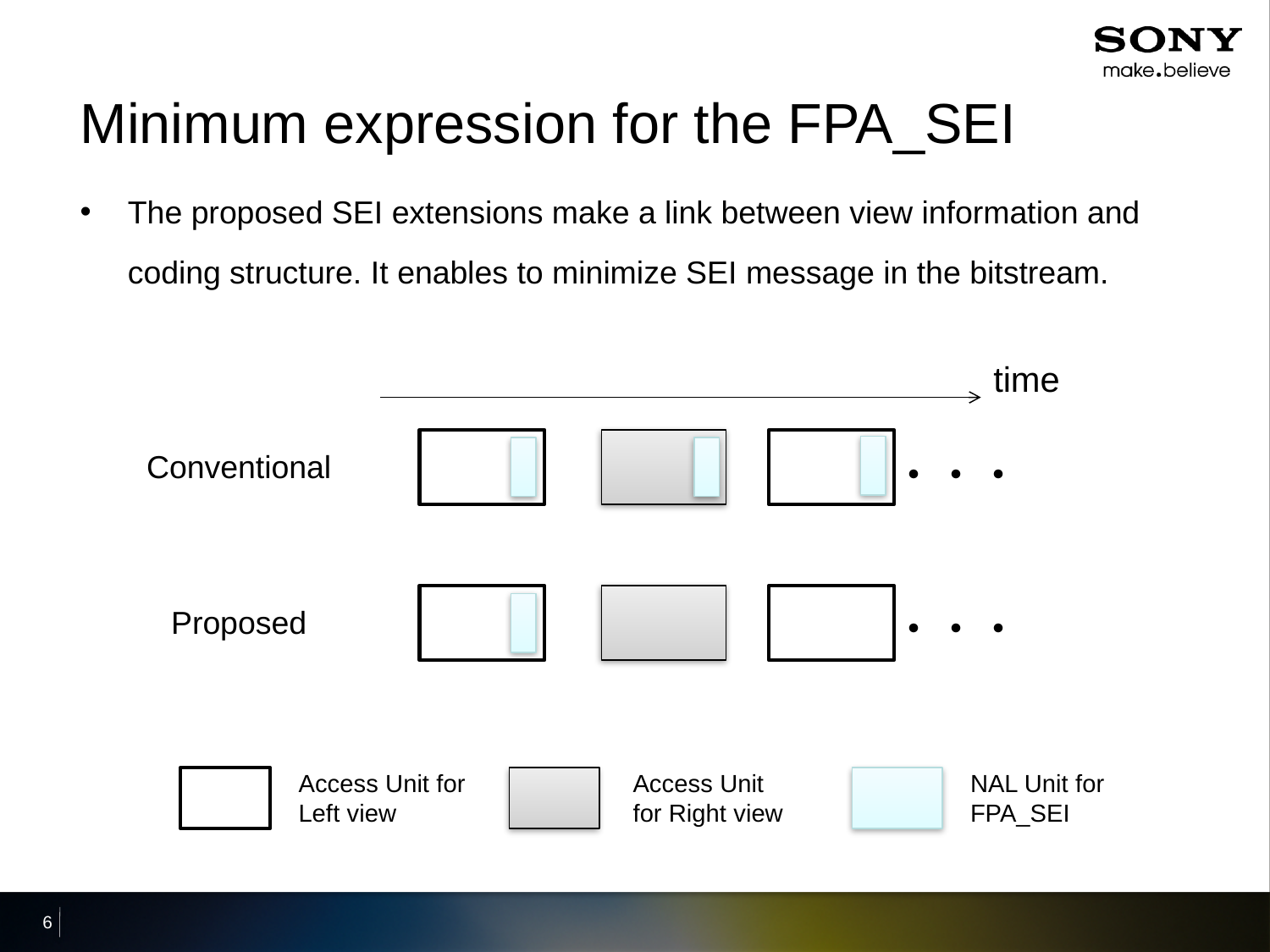

# Minimum expression for the FPA_SEI
The proposed SEI extensions make a link between view information and coding structure. It enables to minimize SEI message in the bitstream.

time

Conventional
・・・

・・・
Proposed
Access Unit for Left view
Access Unit for Right view
NAL Unit for FPA_SEI

6